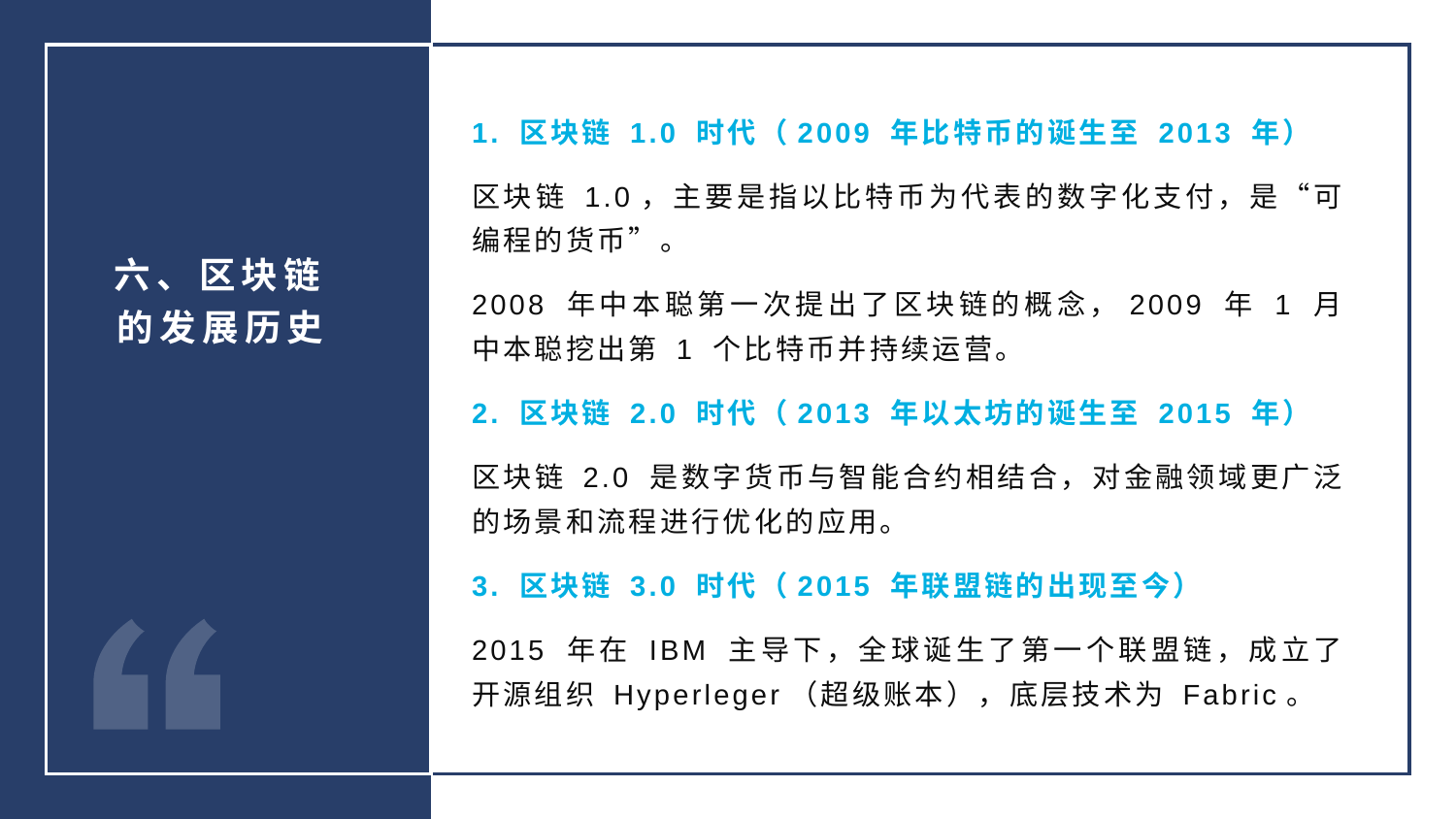

1. 区块链 1.0 时代（2009 年比特币的诞生至 2013 年）
区块链 1.0，主要是指以比特币为代表的数字化支付，是“可编程的货币”。
2008 年中本聪第一次提出了区块链的概念，2009 年 1 月中本聪挖出第 1 个比特币并持续运营。
2. 区块链 2.0 时代（2013 年以太坊的诞生至 2015 年）
区块链 2.0 是数字货币与智能合约相结合，对金融领域更广泛的场景和流程进行优化的应用。
3. 区块链 3.0 时代（2015 年联盟链的出现至今）
2015 年在 IBM 主导下，全球诞生了第一个联盟链，成立了开源组织 Hyperleger（超级账本），底层技术为 Fabric。
六、区块链的发展历史